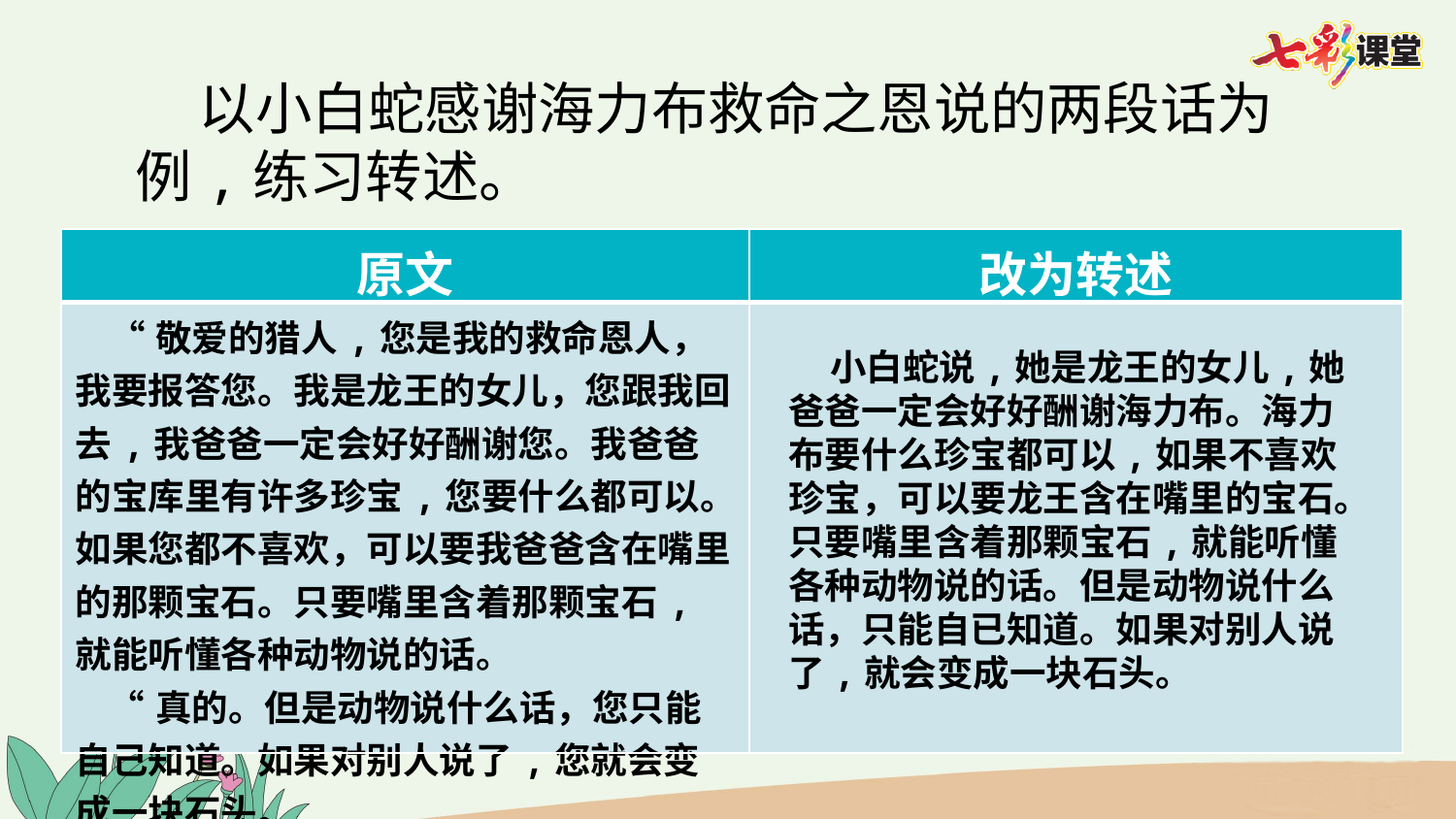

以小白蛇感谢海力布救命之恩说的两段话为例,练习转述。
| 原文 | 改为转述 |
| --- | --- |
| “敬爱的猎人,您是我的救命恩人，我要报答您。我是龙王的女儿，您跟我回去,我爸爸一定会好好酬谢您。我爸爸的宝库里有许多珍宝,您要什么都可以。如果您都不喜欢，可以要我爸爸含在嘴里的那颗宝石。只要嘴里含着那颗宝石,就能听懂各种动物说的话。 “真的。但是动物说什么话，您只能自己知道。如果对别人说了,您就会变成一块石头。 |  |
    小白蛇说,她是龙王的女儿,她爸爸一定会好好酬谢海力布。海力布要什么珍宝都可以,如果不喜欢珍宝，可以要龙王含在嘴里的宝石。只要嘴里含着那颗宝石,就能听懂各种动物说的话。但是动物说什么话，只能自已知道。如果对别人说了,就会变成一块石头。